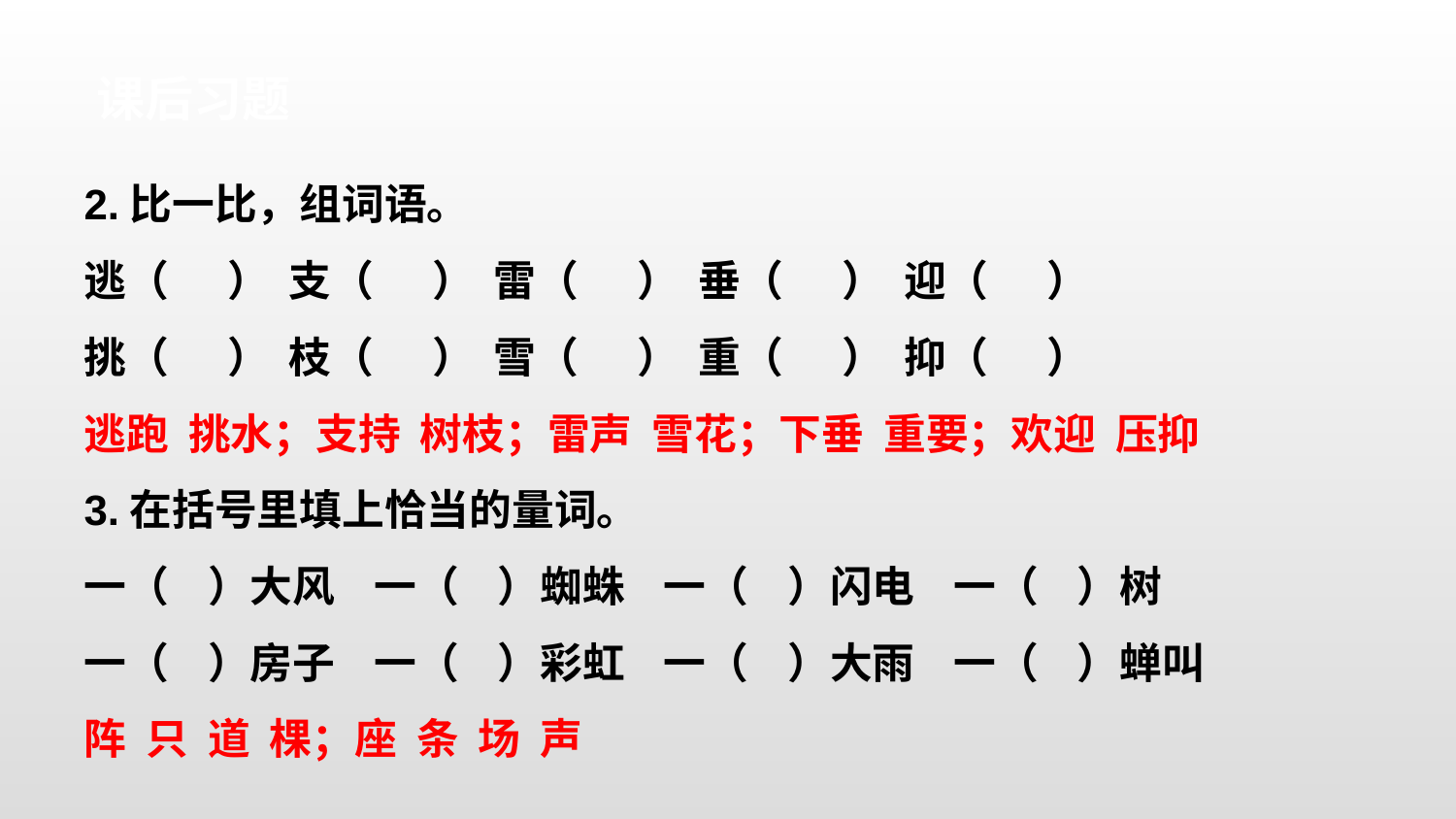

课后习题
2.比一比，组词语。
逃（      ）  支（      ）  雷（      ）  垂（      ）  迎（      ）
挑（      ）  枝（      ）  雪（      ）  重（      ）  抑（      ）
逃跑  挑水；支持  树枝；雷声  雪花；下垂  重要；欢迎  压抑
3.在括号里填上恰当的量词。
一（    ）大风    一（    ）蜘蛛    一（    ）闪电    一（    ）树
一（    ）房子    一（    ）彩虹    一（    ）大雨    一（    ）蝉叫
阵  只  道  棵；座  条  场  声